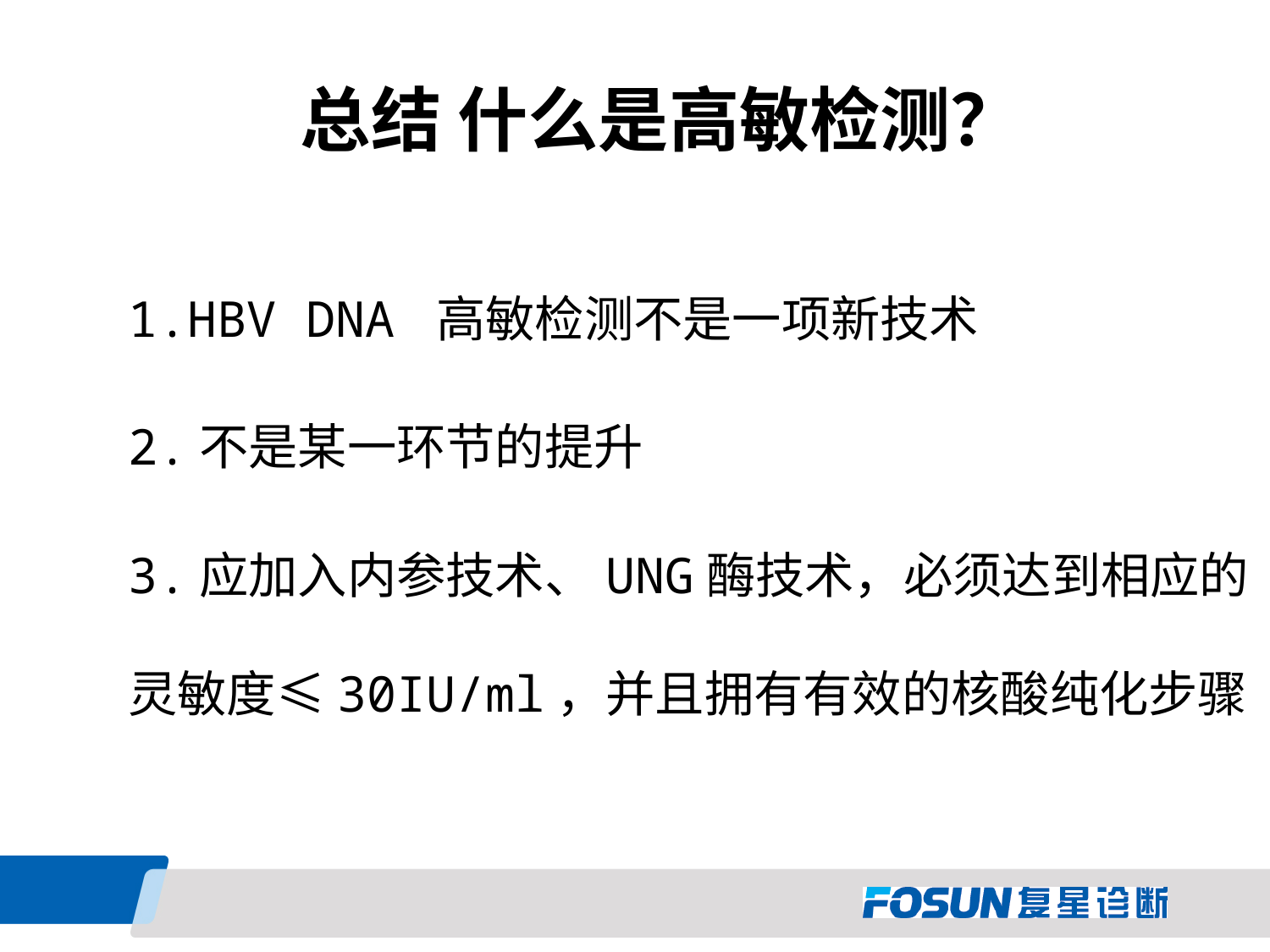

# 总结 什么是高敏检测？
1.HBV DNA 高敏检测不是一项新技术
2.不是某一环节的提升
3.应加入内参技术、UNG酶技术，必须达到相应的灵敏度≤30IU/ml，并且拥有有效的核酸纯化步骤